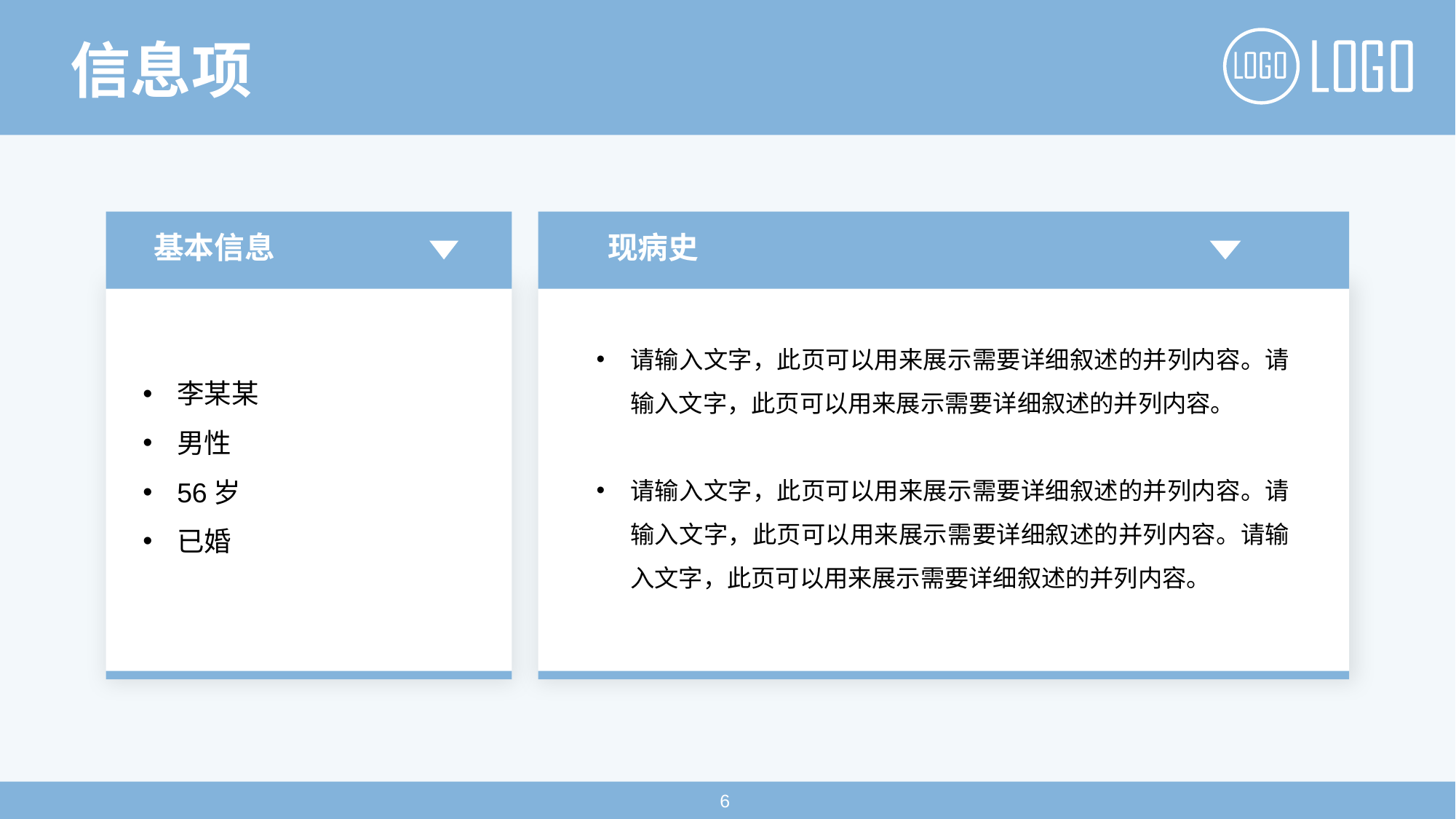

信息项

基本信息

李某某
男性
56岁
已婚

现病史

请输入文字，此页可以用来展示需要详细叙述的并列内容。请输入文字，此页可以用来展示需要详细叙述的并列内容。

请输入文字，此页可以用来展示需要详细叙述的并列内容。请输入文字，此页可以用来展示需要详细叙述的并列内容。请输入文字，此页可以用来展示需要详细叙述的并列内容。

6